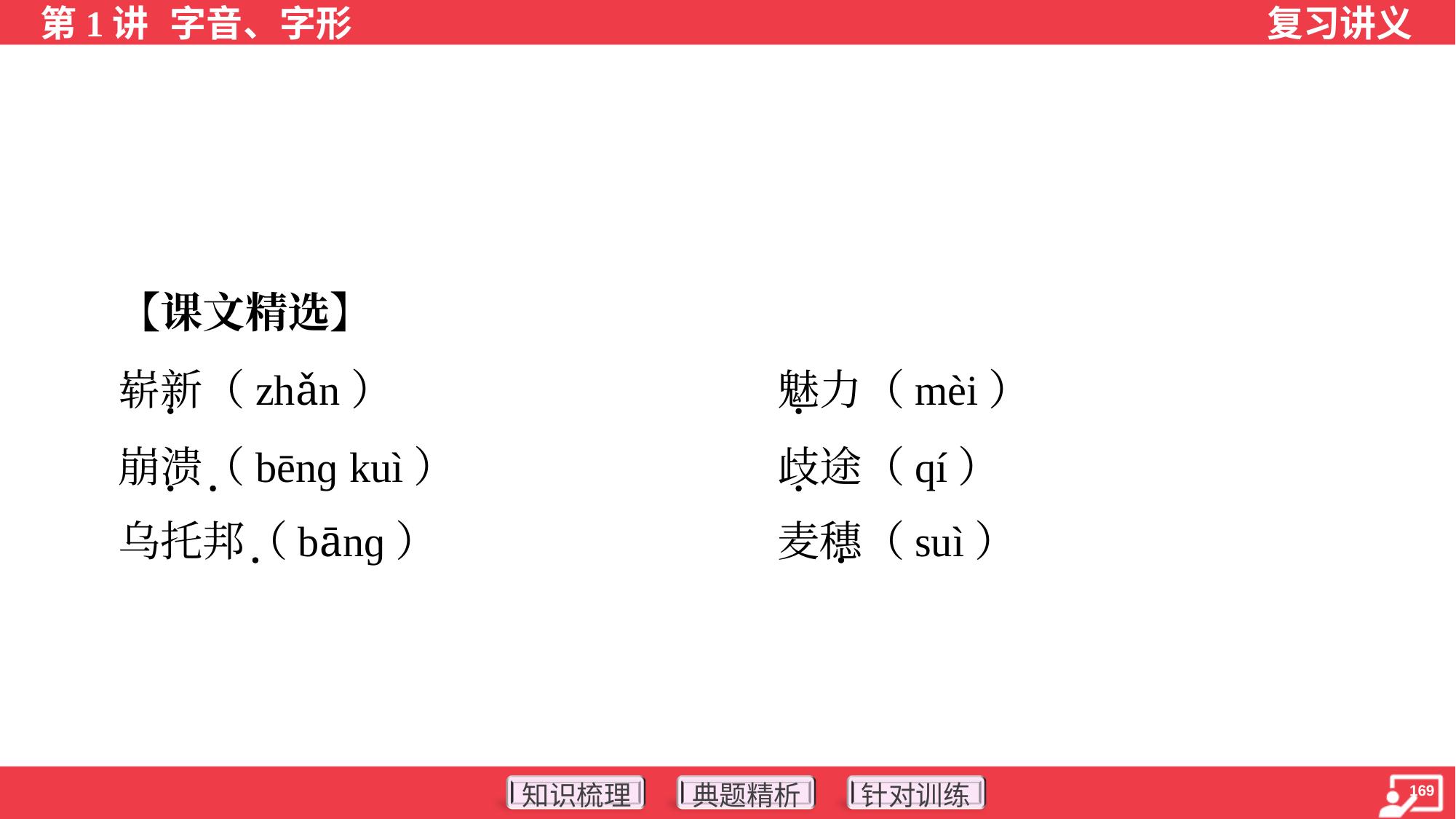

【课文精选】
    崭新（zhǎn）	魅力（mèi）
    崩溃（bēnɡ kuì）	歧途（qí）
    乌托邦（bānɡ）	麦穗（suì）